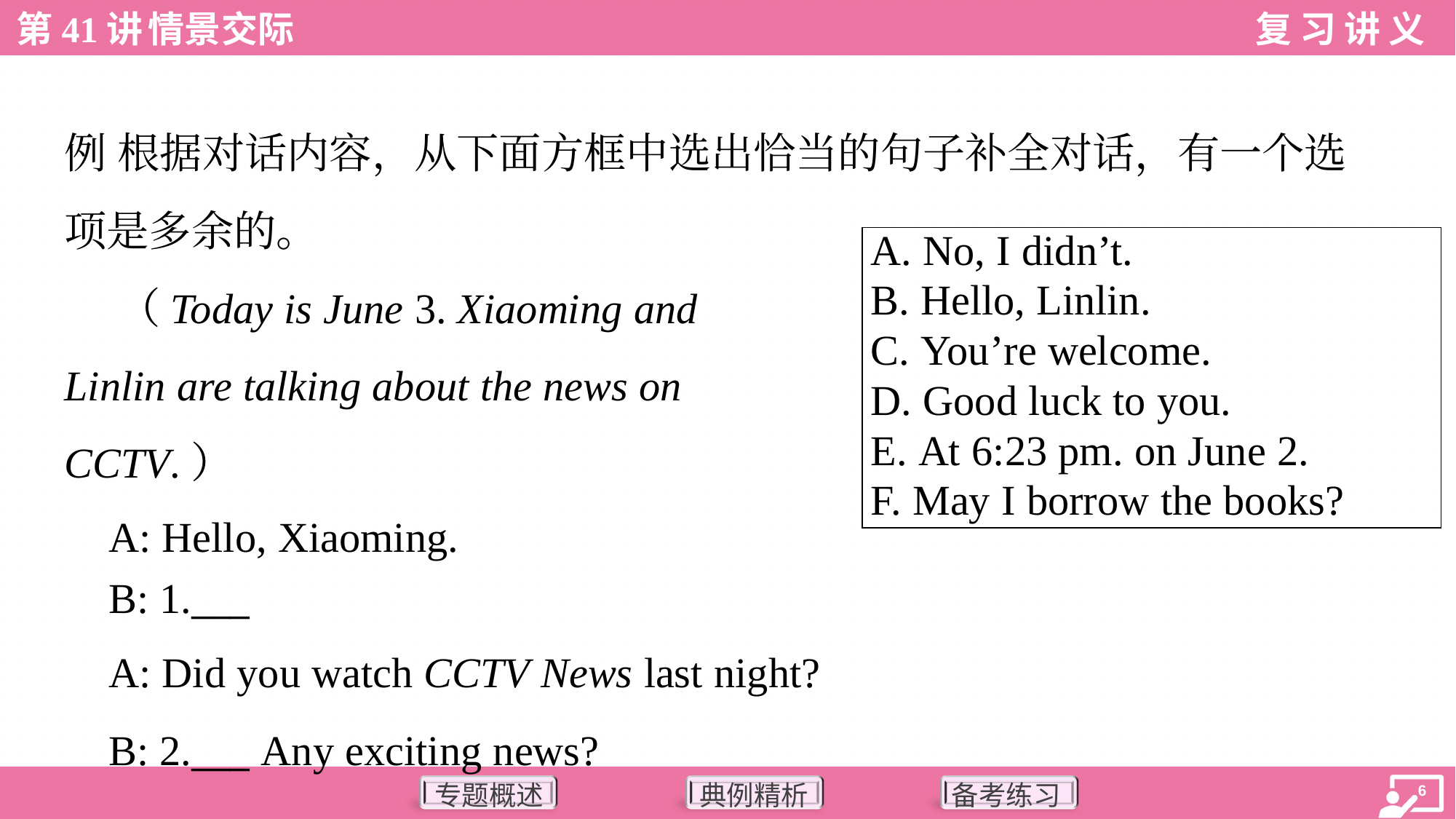

例 根据对话内容，从下面方框中选出恰当的句子补全对话，有一个选
项是多余的。
    （Today is June 3. Xiaoming and
Linlin are talking about the news on
CCTV.）
    A: Hello, Xiaoming.
| A. No, I didn’t. B. Hello, Linlin. C. You’re welcome. D. Good luck to you. E. At 6:23 pm. on June 2. F. May I borrow the books? |
| --- |
    B: 1.___
    A: Did you watch CCTV News last night?
    B: 2.___ Any exciting news?